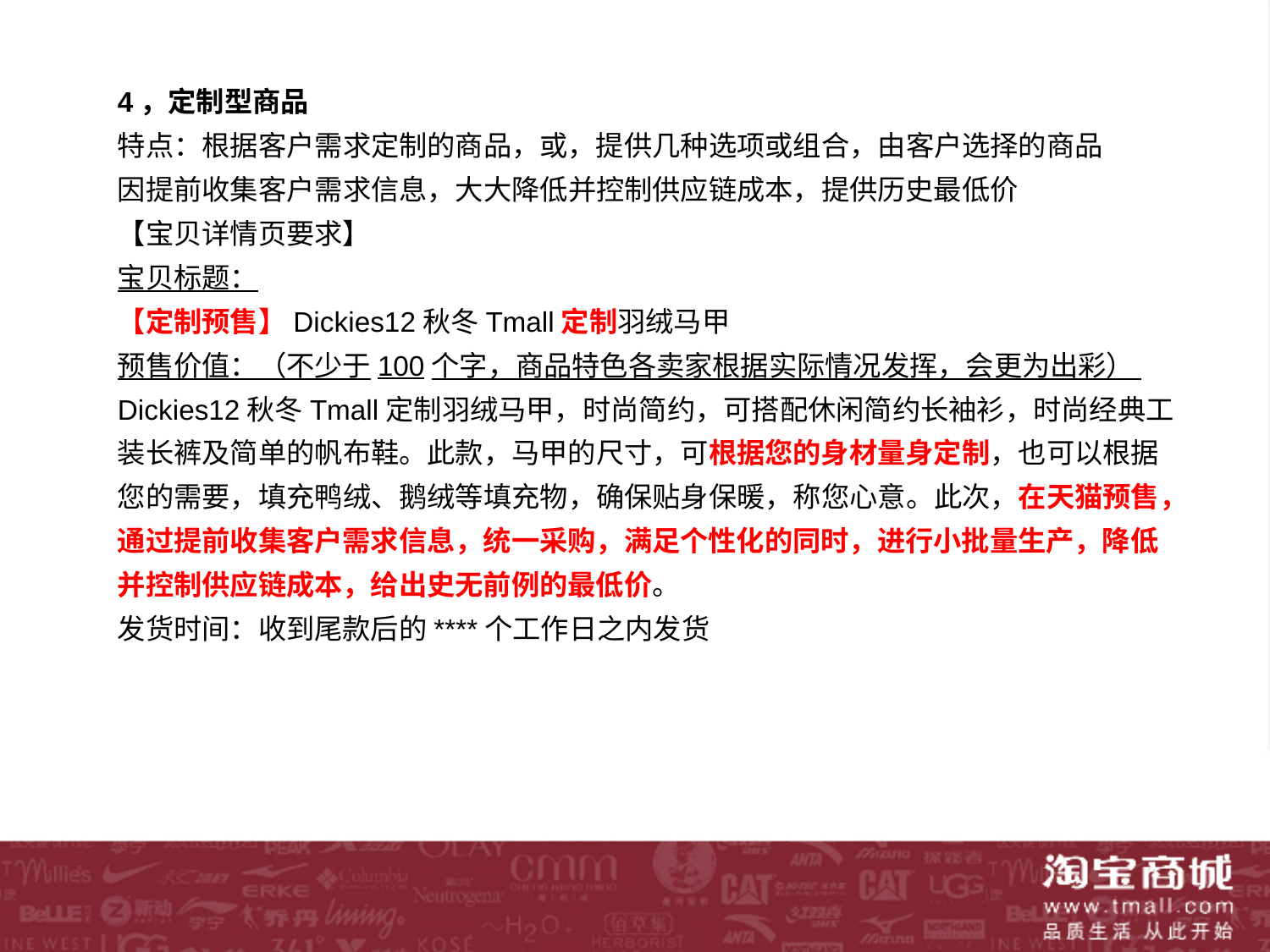

4，定制型商品
特点：根据客户需求定制的商品，或，提供几种选项或组合，由客户选择的商品
因提前收集客户需求信息，大大降低并控制供应链成本，提供历史最低价
【宝贝详情页要求】
宝贝标题：
【定制预售】Dickies12秋冬Tmall定制羽绒马甲
预售价值：（不少于100个字，商品特色各卖家根据实际情况发挥，会更为出彩）
Dickies12秋冬Tmall定制羽绒马甲，时尚简约，可搭配休闲简约长袖衫，时尚经典工装长裤及简单的帆布鞋。此款，马甲的尺寸，可根据您的身材量身定制，也可以根据您的需要，填充鸭绒、鹅绒等填充物，确保贴身保暖，称您心意。此次，在天猫预售，通过提前收集客户需求信息，统一采购，满足个性化的同时，进行小批量生产，降低并控制供应链成本，给出史无前例的最低价。
发货时间：收到尾款后的****个工作日之内发货